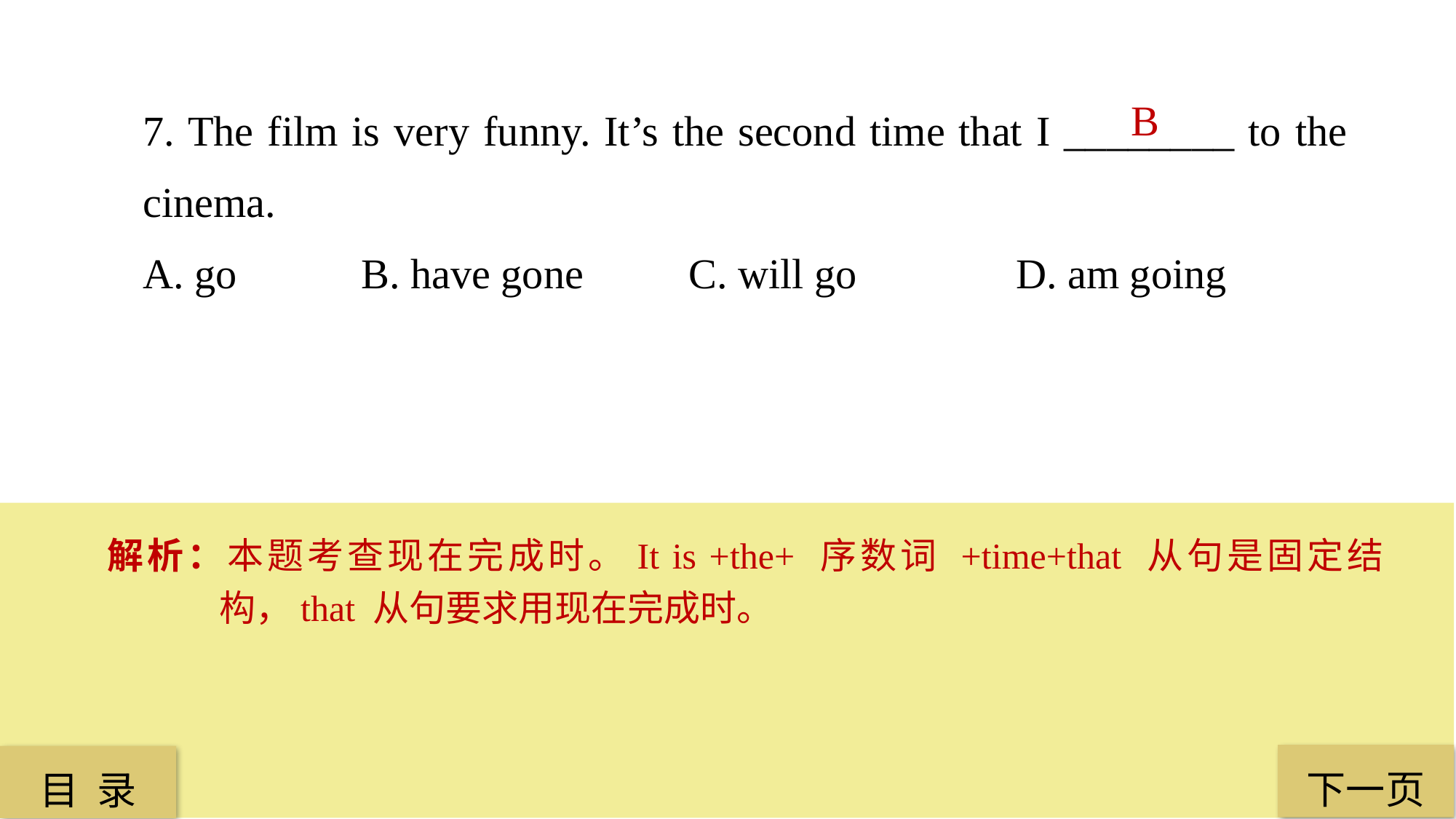

7. The film is very funny. It’s the second time that I ________ to the cinema.
A. go 		B. have gone 	C. will go 		D. am going
B
解析：本题考查现在完成时。It is +the+ 序数词 +time+that 从句是固定结构，that 从句要求用现在完成时。